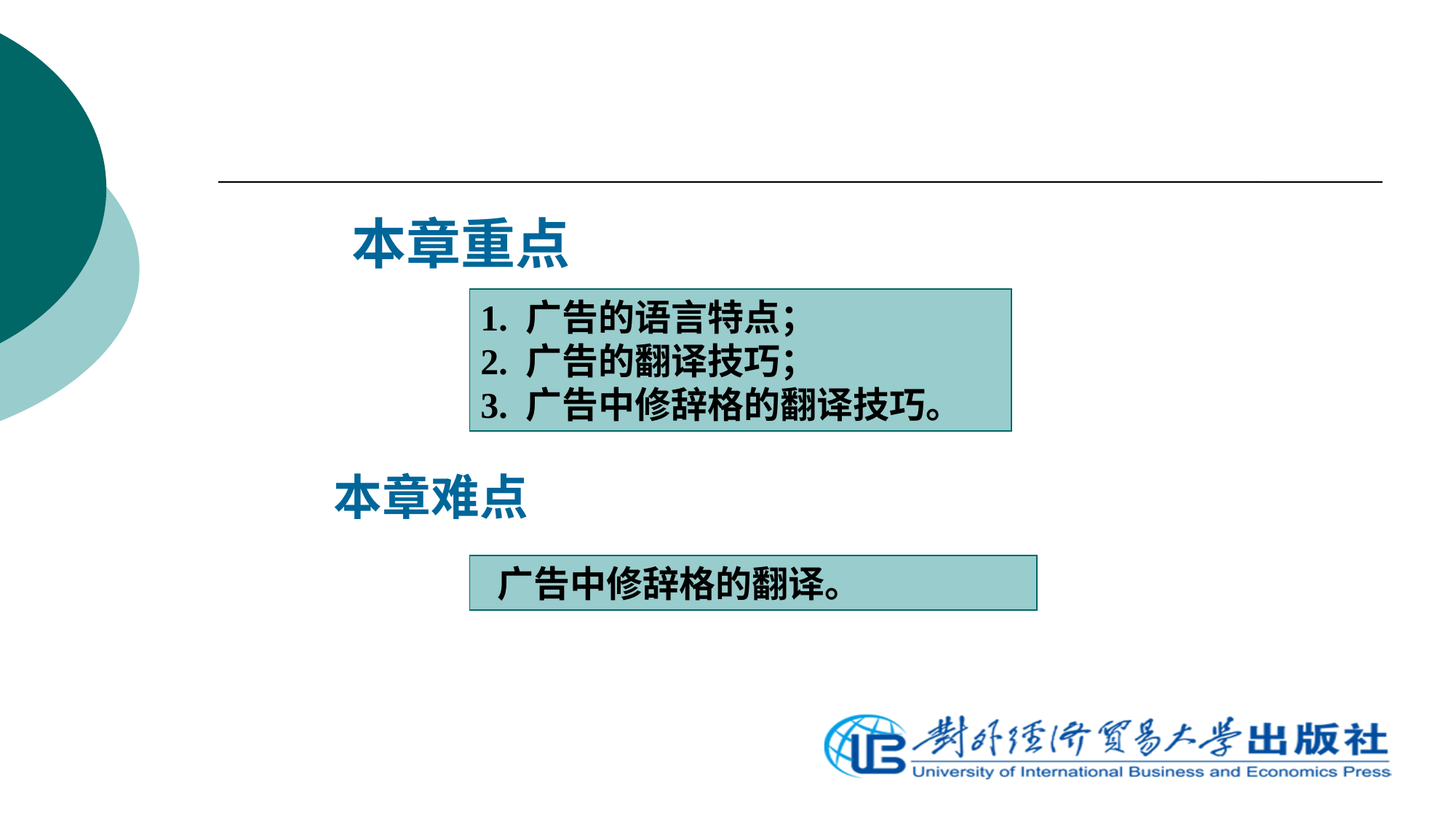

本章重点
1. 广告的语言特点；
2. 广告的翻译技巧；
3. 广告中修辞格的翻译技巧。
本章难点
 广告中修辞格的翻译。